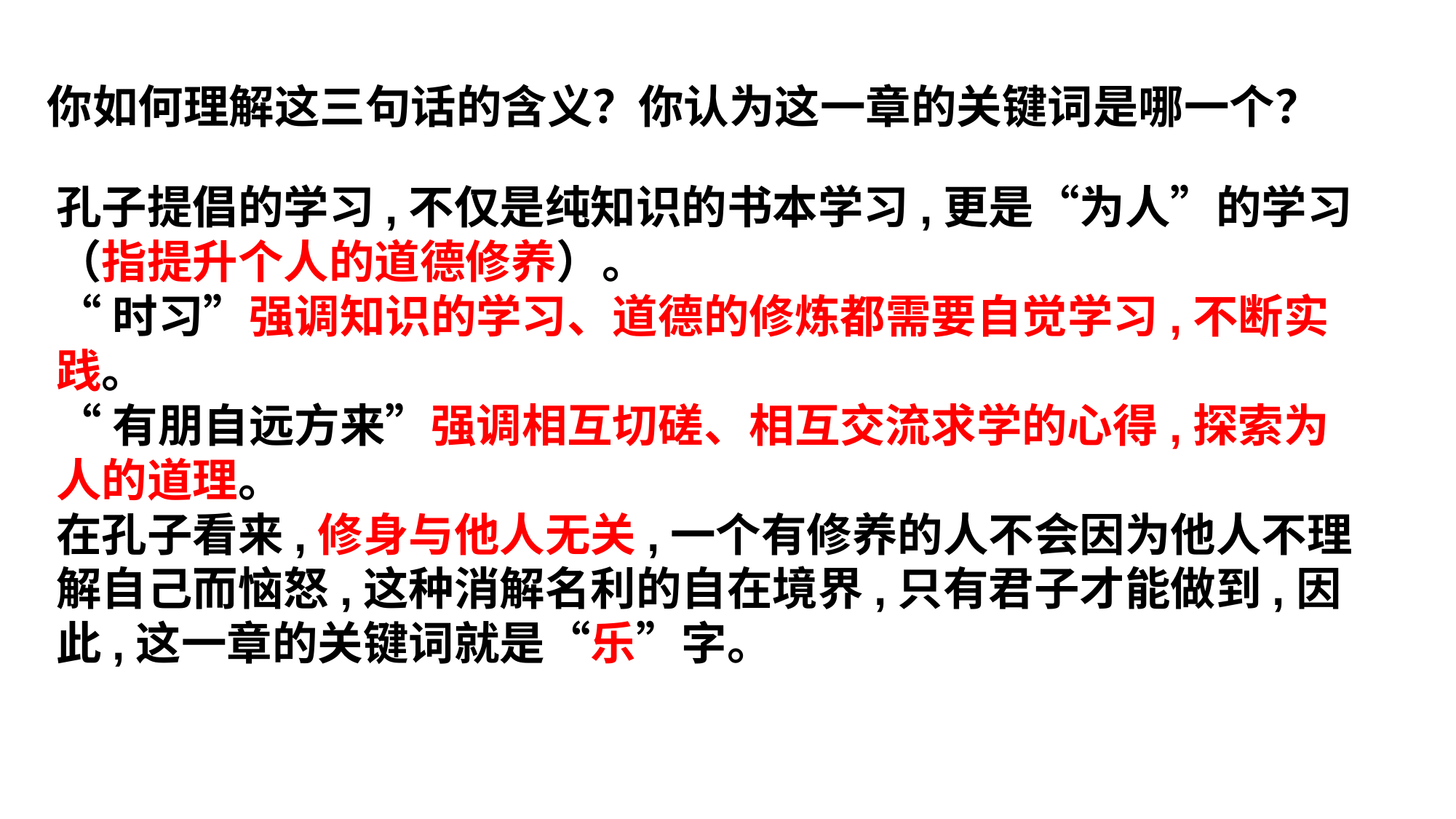

你如何理解这三句话的含义？你认为这一章的关键词是哪一个？
孔子提倡的学习,不仅是纯知识的书本学习,更是“为人”的学习（指提升个人的道德修养）。
“时习”强调知识的学习、道德的修炼都需要自觉学习,不断实践。
“有朋自远方来”强调相互切磋、相互交流求学的心得,探索为人的道理。
在孔子看来,修身与他人无关,一个有修养的人不会因为他人不理解自己而恼怒,这种消解名利的自在境界,只有君子才能做到,因此,这一章的关键词就是“乐”字。